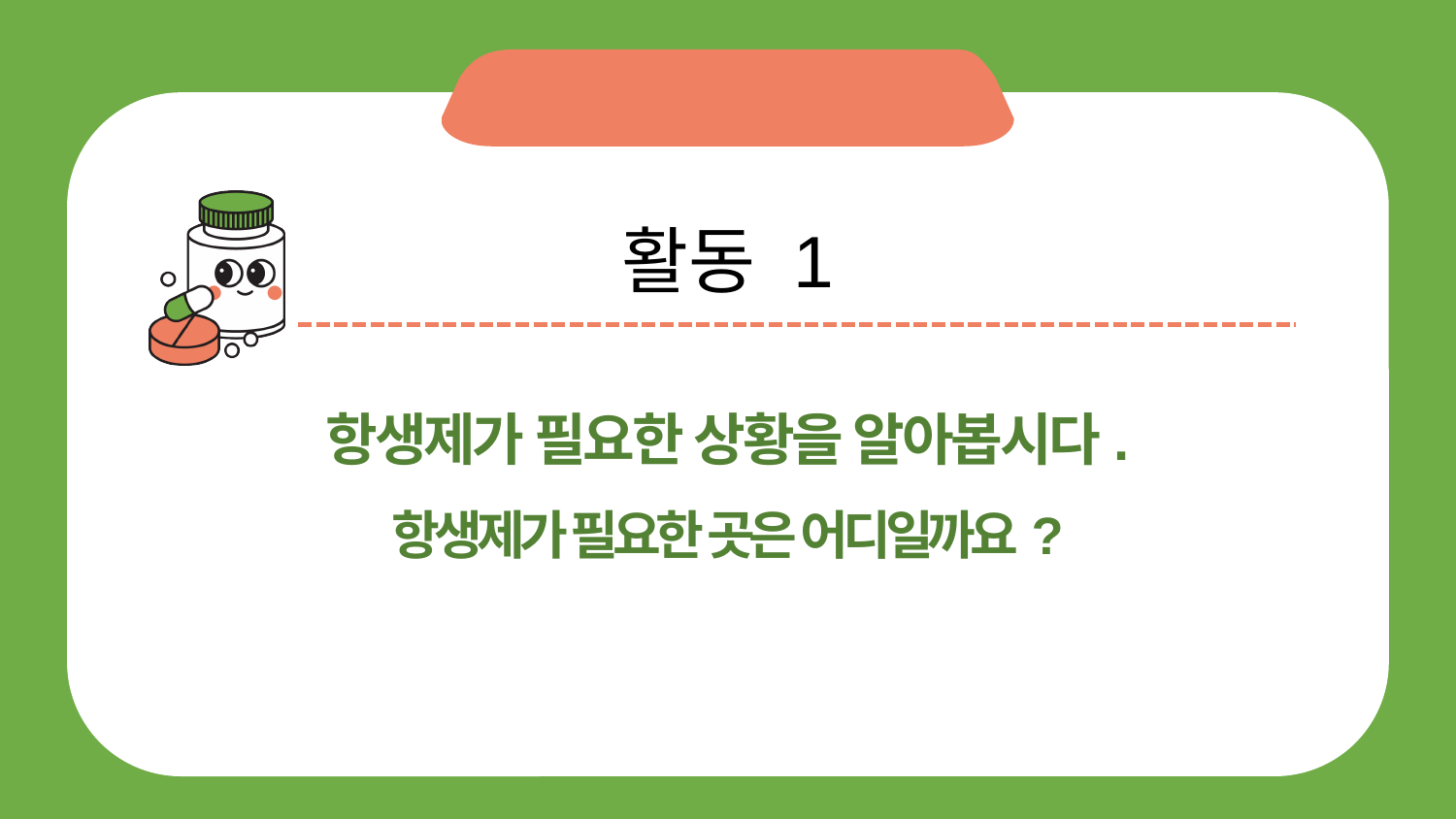

활동 1
항생제가 필요한 상황을 알아봅시다.
항생제가 필요한 곳은 어디일까요?